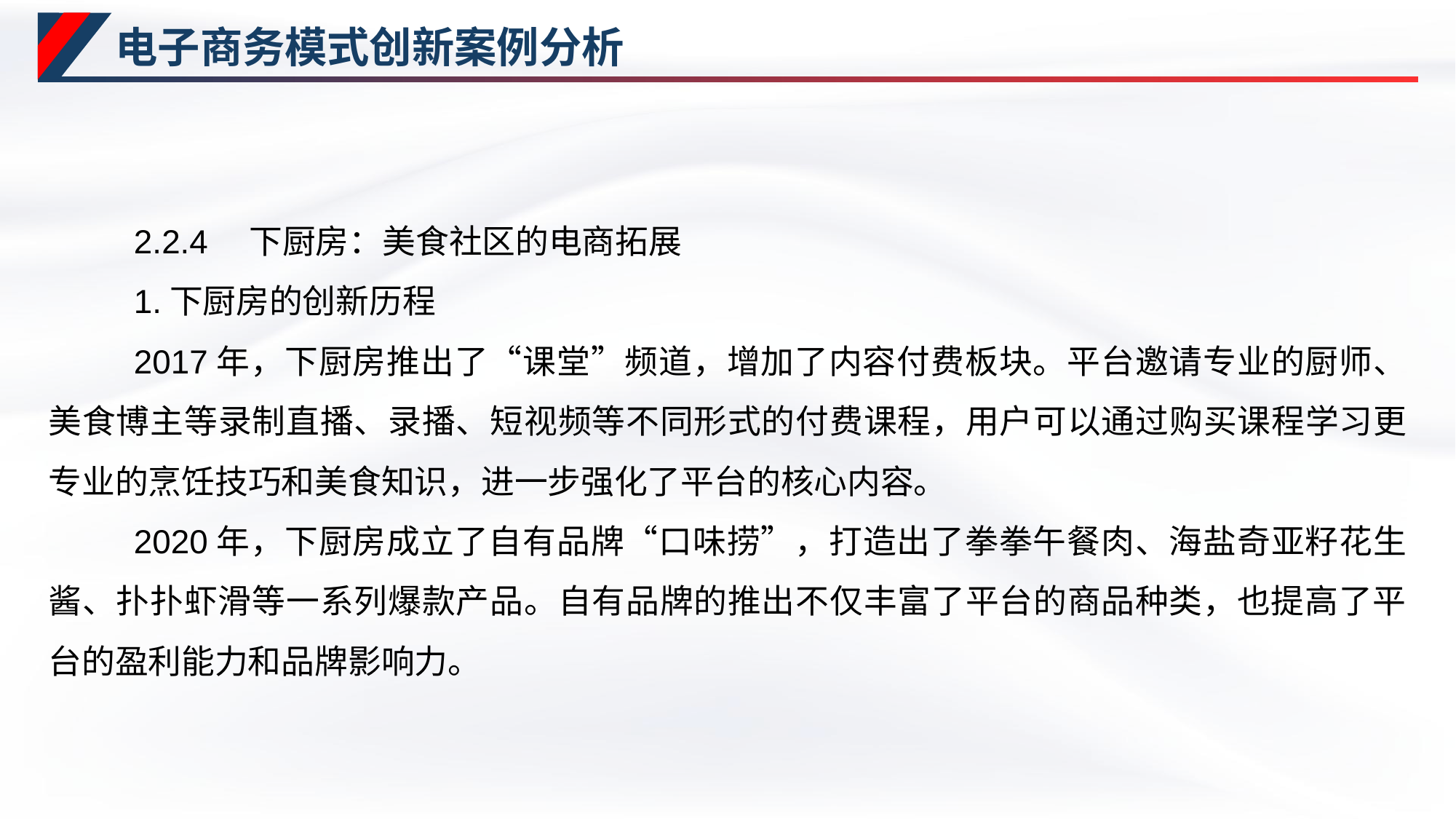

# 电子商务模式创新案例分析
2.2.4　下厨房：美食社区的电商拓展
1.下厨房的创新历程
2017年，下厨房推出了“课堂”频道，增加了内容付费板块。平台邀请专业的厨师、美食博主等录制直播、录播、短视频等不同形式的付费课程，用户可以通过购买课程学习更专业的烹饪技巧和美食知识，进一步强化了平台的核心内容。
2020年，下厨房成立了自有品牌“口味捞”，打造出了拳拳午餐肉、海盐奇亚籽花生酱、扑扑虾滑等一系列爆款产品。自有品牌的推出不仅丰富了平台的商品种类，也提高了平台的盈利能力和品牌影响力。